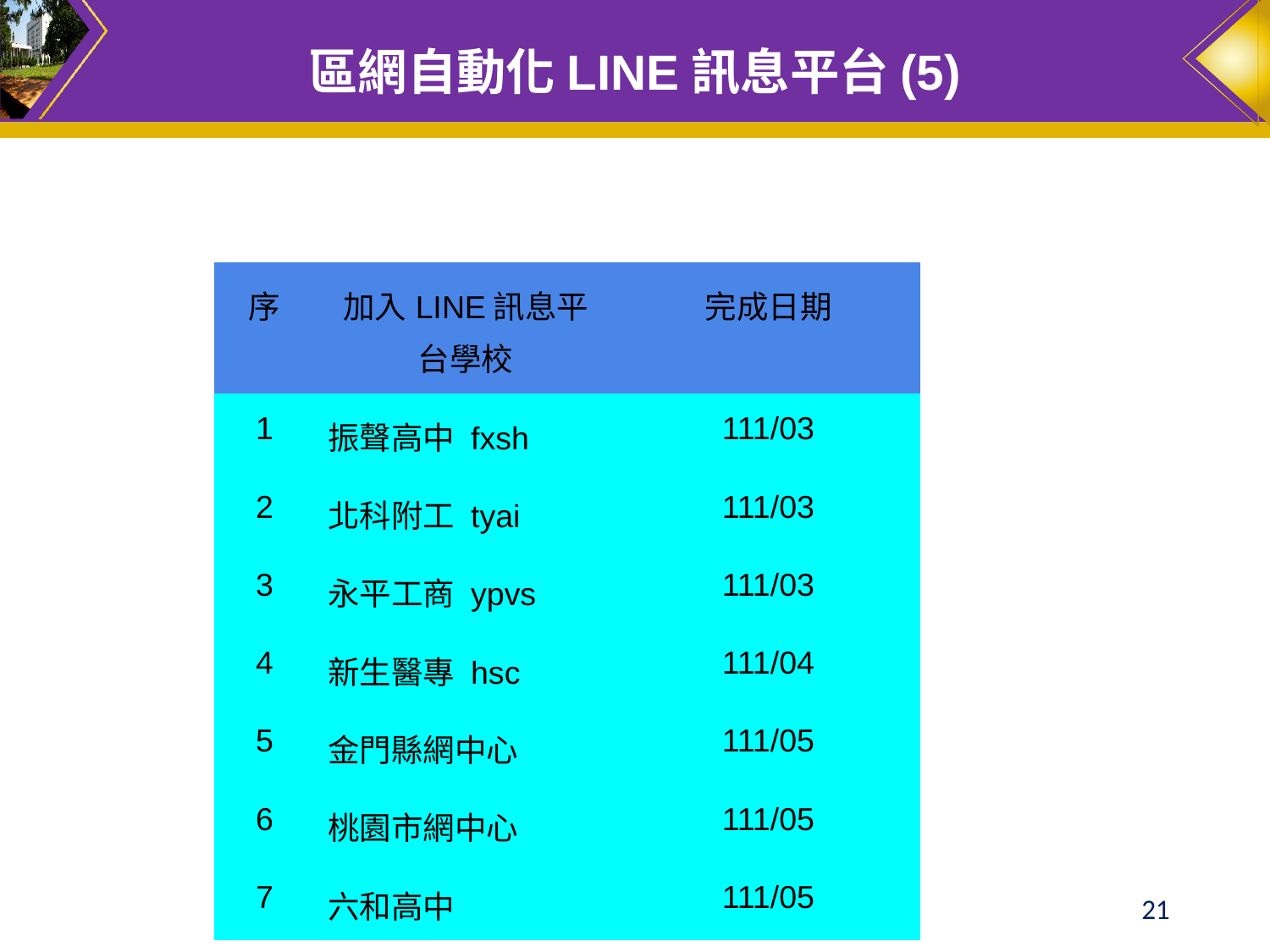

# 區網自動化LINE訊息平台(5)

| 序 | 加入LINE訊息平台學校 | 完成日期 |
| --- | --- | --- |
| 1 | 振聲高中 fxsh | 111/03 |
| 2 | 北科附工 tyai | 111/03 |
| 3 | 永平工商 ypvs | 111/03 |
| 4 | 新生醫專 hsc | 111/04 |
| 5 | 金門縣網中心 | 111/05 |
| 6 | 桃園市網中心 | 111/05 |
| 7 | 六和高中 | 111/05 |

21